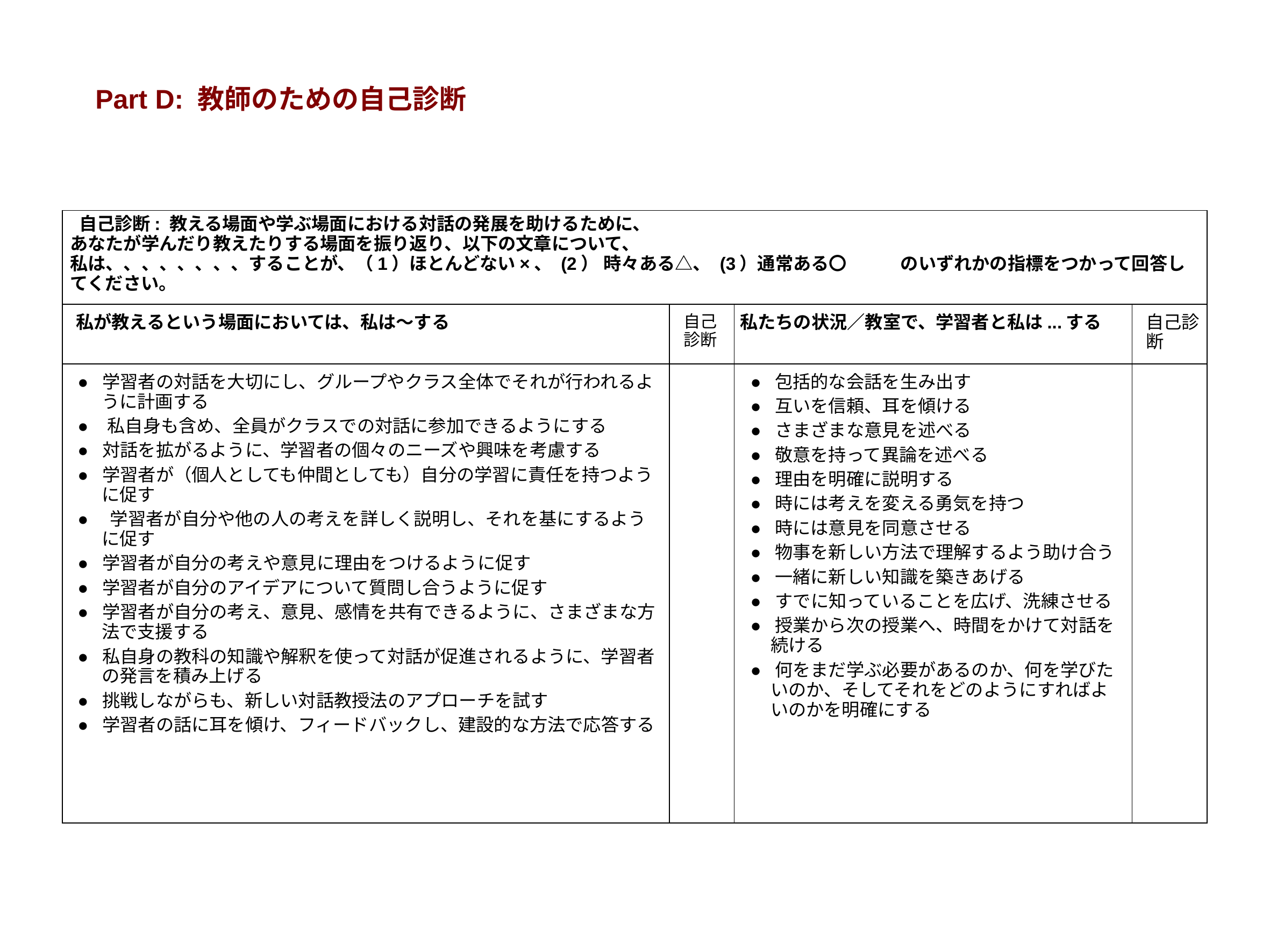

Part D: 教師のための自己診断
| 自己診断: 教える場面や学ぶ場面における対話の発展を助けるために、 あなたが学んだり教えたりする場面を振り返り、以下の文章について、 私は、、、、、、、、することが、（1）ほとんどない×、 (2） 時々ある△、 (3）通常ある〇　　　のいずれかの指標をつかって回答してください。 |  |  |  |
| --- | --- | --- | --- |
| 私が教えるという場面においては、私は～する | 自己診断 | 私たちの状況／教室で、学習者と私は...する | 自己診断 |
| ●  学習者の対話を大切にし、グループやクラス全体でそれが行われるように計画する ●   私自身も含め、全員がクラスでの対話に参加できるようにする ●  対話を拡がるように、学習者の個々のニーズや興味を考慮する ●  学習者が（個人としても仲間としても）自分の学習に責任を持つように促す ●　学習者が自分や他の人の考えを詳しく説明し、それを基にするように促す ●  学習者が自分の考えや意見に理由をつけるように促す ●  学習者が自分のアイデアについて質問し合うように促す ●  学習者が自分の考え、意見、感情を共有できるように、さまざまな方法で支援する ●  私自身の教科の知識や解釈を使って対話が促進されるように、学習者の発言を積み上げる ●  挑戦しながらも、新しい対話教授法のアプローチを試す ●  学習者の話に耳を傾け、フィードバックし、建設的な方法で応答する |  | ●  包括的な会話を生み出す ●  互いを信頼、耳を傾ける ●  さまざまな意見を述べる ●  敬意を持って異論を述べる ●  理由を明確に説明する ●  時には考えを変える勇気を持つ ●  時には意見を同意させる ●  物事を新しい方法で理解するよう助け合う ●  一緒に新しい知識を築きあげる ●  すでに知っていることを広げ、洗練させる ●  授業から次の授業へ、時間をかけて対話を続ける ●  何をまだ学ぶ必要があるのか、何を学びたいのか、そしてそれをどのようにすればよいのかを明確にする |  |